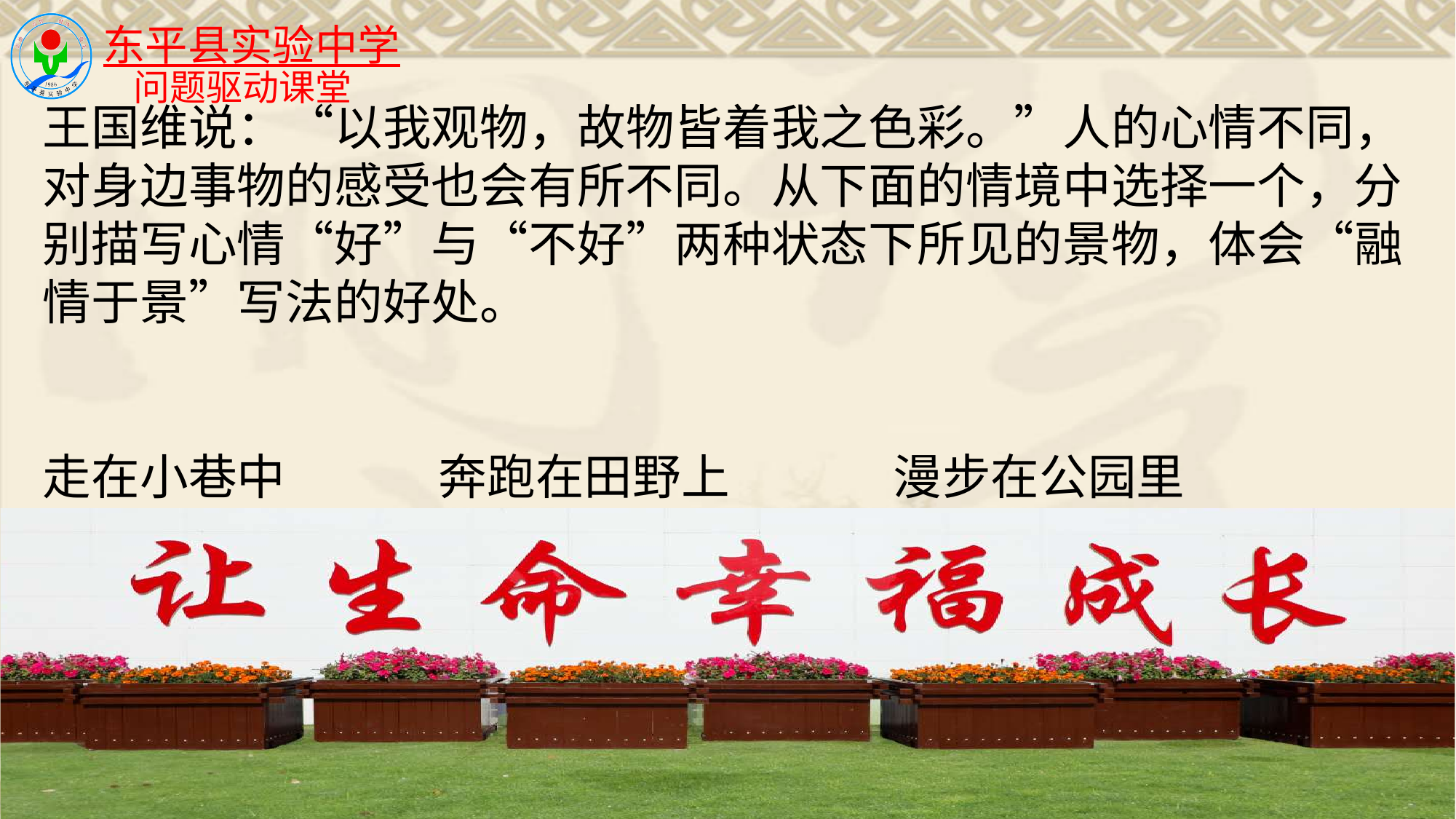

王国维说：“以我观物，故物皆着我之色彩。”人的心情不同，对身边事物的感受也会有所不同。从下面的情境中选择一个，分别描写心情“好”与“不好”两种状态下所见的景物，体会“融情于景”写法的好处。

走在小巷中              奔跑在田野上               漫步在公园里